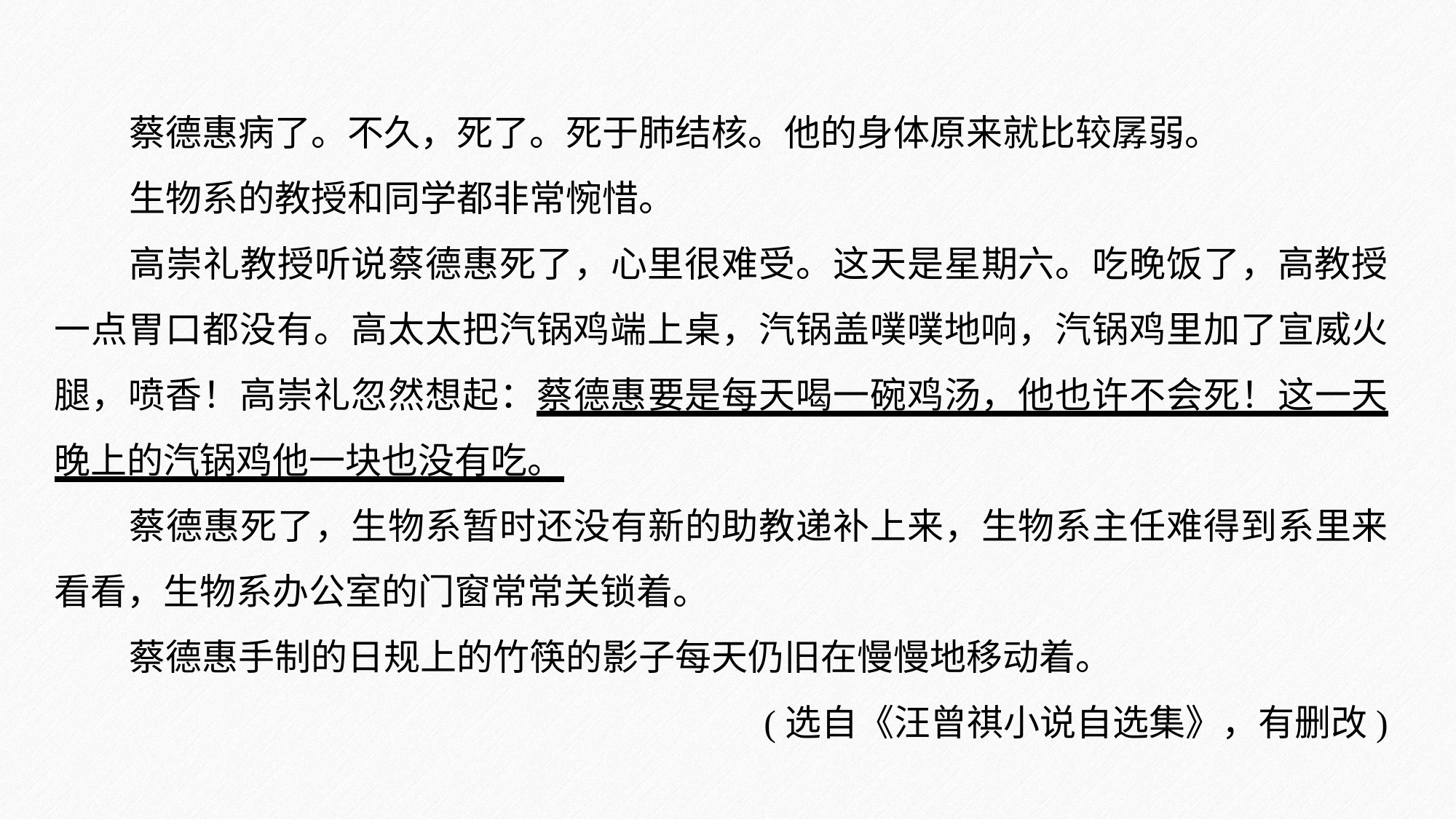

蔡德惠病了。不久，死了。死于肺结核。他的身体原来就比较孱弱。
生物系的教授和同学都非常惋惜。
高崇礼教授听说蔡德惠死了，心里很难受。这天是星期六。吃晚饭了，高教授一点胃口都没有。高太太把汽锅鸡端上桌，汽锅盖噗噗地响，汽锅鸡里加了宣威火腿，喷香！高崇礼忽然想起：蔡德惠要是每天喝一碗鸡汤，他也许不会死！这一天晚上的汽锅鸡他一块也没有吃。
蔡德惠死了，生物系暂时还没有新的助教递补上来，生物系主任难得到系里来看看，生物系办公室的门窗常常关锁着。
蔡德惠手制的日规上的竹筷的影子每天仍旧在慢慢地移动着。
(选自《汪曾祺小说自选集》，有删改)